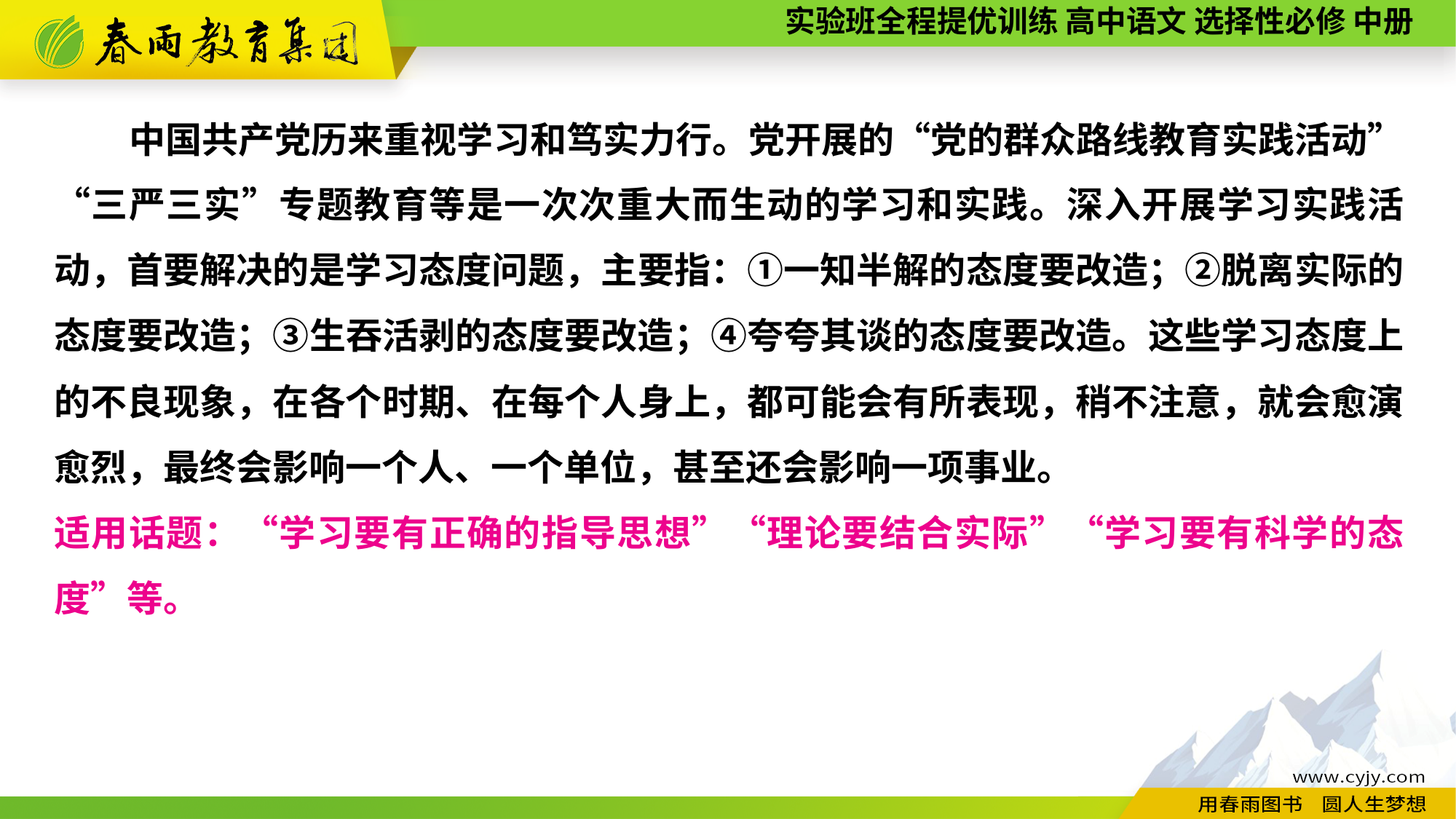

中国共产党历来重视学习和笃实力行。党开展的“党的群众路线教育实践活动”“三严三实”专题教育等是一次次重大而生动的学习和实践。深入开展学习实践活动，首要解决的是学习态度问题，主要指：①一知半解的态度要改造；②脱离实际的态度要改造；③生吞活剥的态度要改造；④夸夸其谈的态度要改造。这些学习态度上的不良现象，在各个时期、在每个人身上，都可能会有所表现，稍不注意，就会愈演愈烈，最终会影响一个人、一个单位，甚至还会影响一项事业。
适用话题：“学习要有正确的指导思想”“理论要结合实际”“学习要有科学的态度”等。